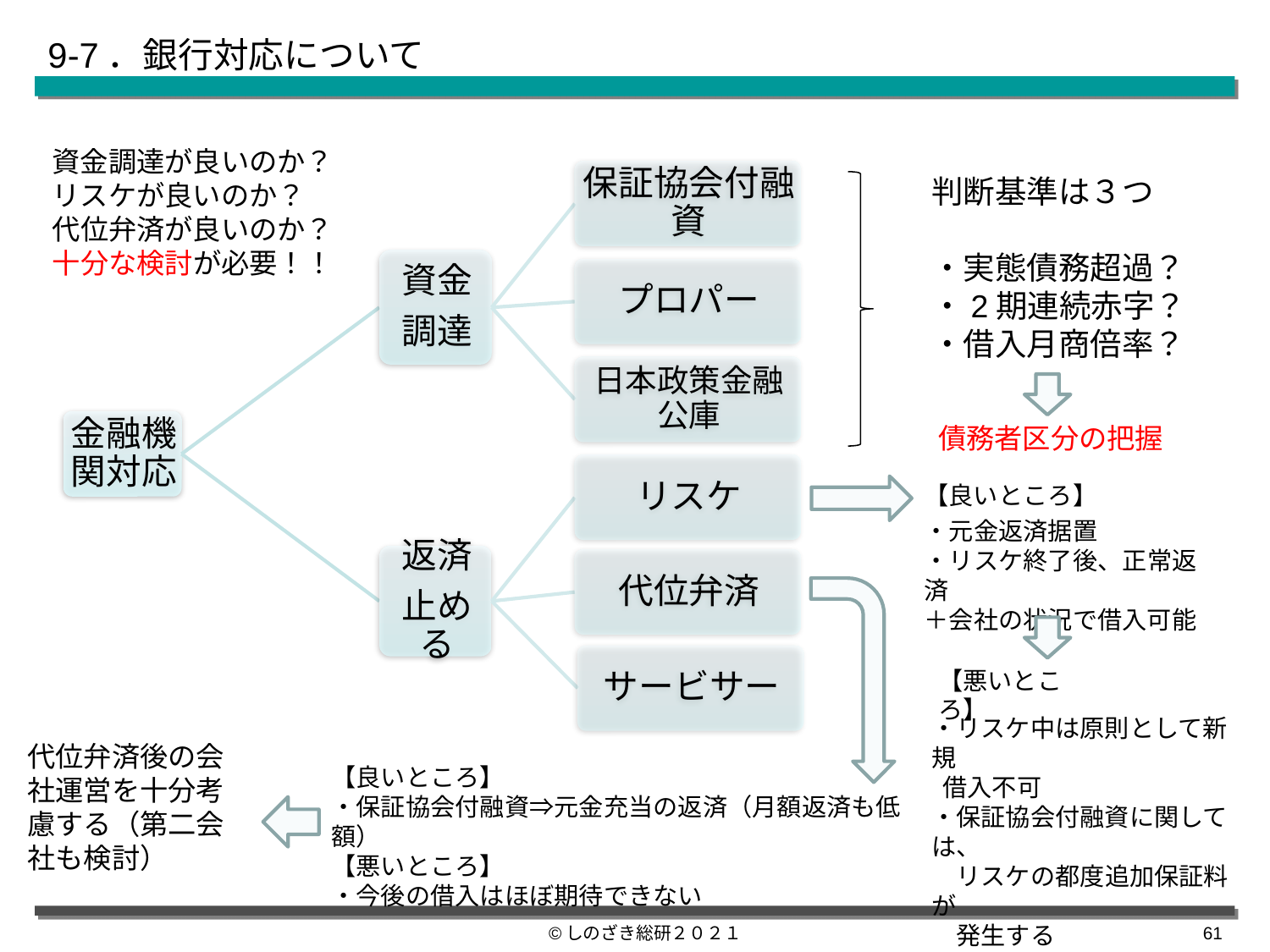

# 9-7．銀行対応について
資金調達が良いのか？
リスケが良いのか？
代位弁済が良いのか？
十分な検討が必要！！
金融機関対応

資金
調達

保証協会付融資

プロパー

日本政策金融公庫

返済
止める

リスケ

代位弁済

サービサー
判断基準は３つ

・実態債務超過？
・2期連続赤字？
・借入月商倍率？

債務者区分の把握
【良いところ】

・元金返済据置
・リスケ終了後、正常返済
＋会社の状況で借入可能

【悪いところ】
・リスケ中は原則として新規
 借入不可
・保証協会付融資に関しては、
　リスケの都度追加保証料が
　発生する
代位弁済後の会社運営を十分考慮する（第二会社も検討）
【良いところ】
・保証協会付融資⇒元金充当の返済（月額返済も低額）
【悪いところ】
・今後の借入はほぼ期待できない

©しのざき総研２０２１
61